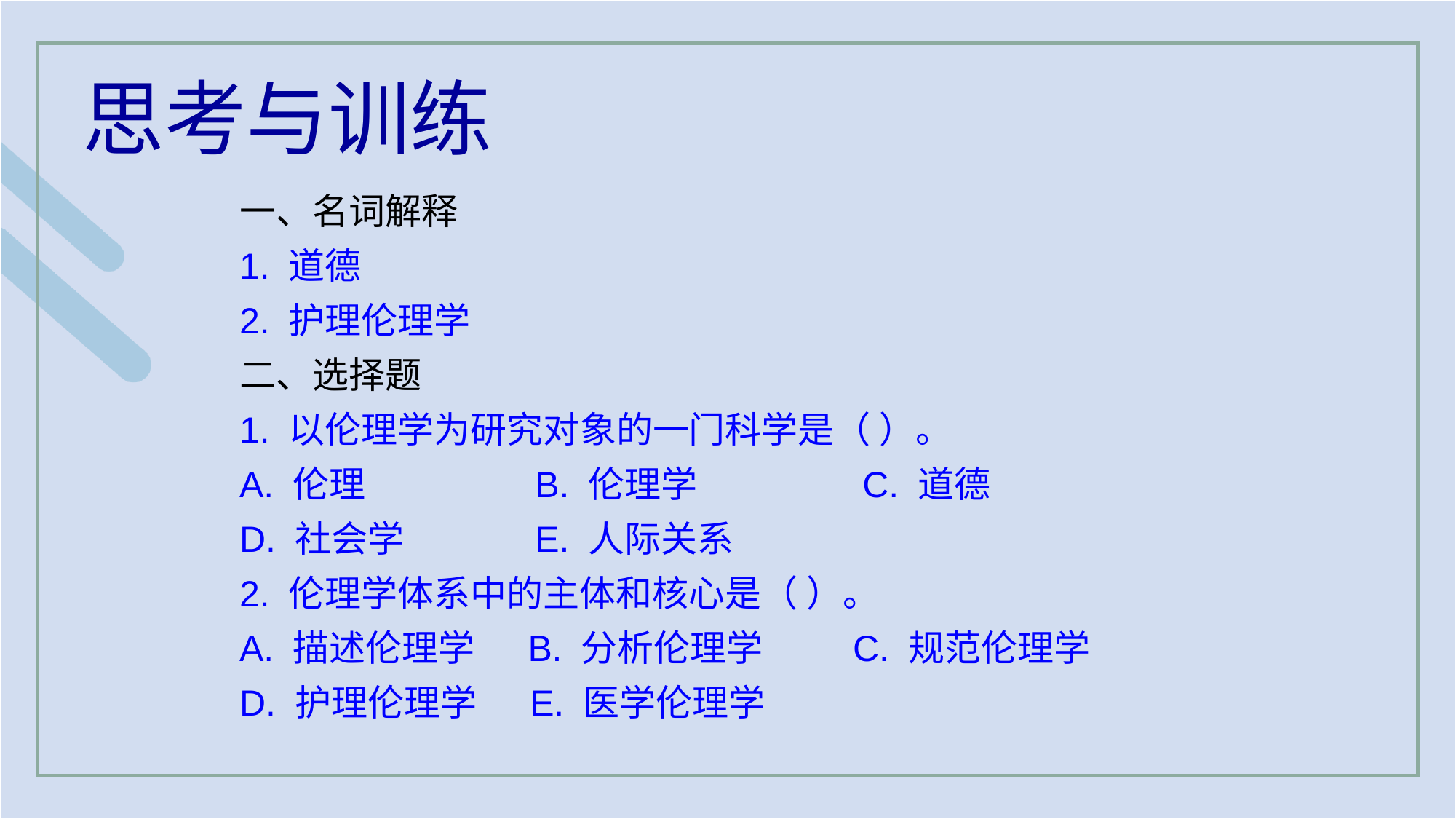

思考与训练
一、名词解释
1. 道德
2. 护理伦理学
二、选择题
1. 以伦理学为研究对象的一门科学是（ ）。
A. 伦理 　　	B. 伦理学 　　	C. 道德
D. 社会学 　　	E. 人际关系
2. 伦理学体系中的主体和核心是（ ）。
A. 描述伦理学 　B. 分析伦理学 　　C. 规范伦理学
D. 护理伦理学 　E. 医学伦理学